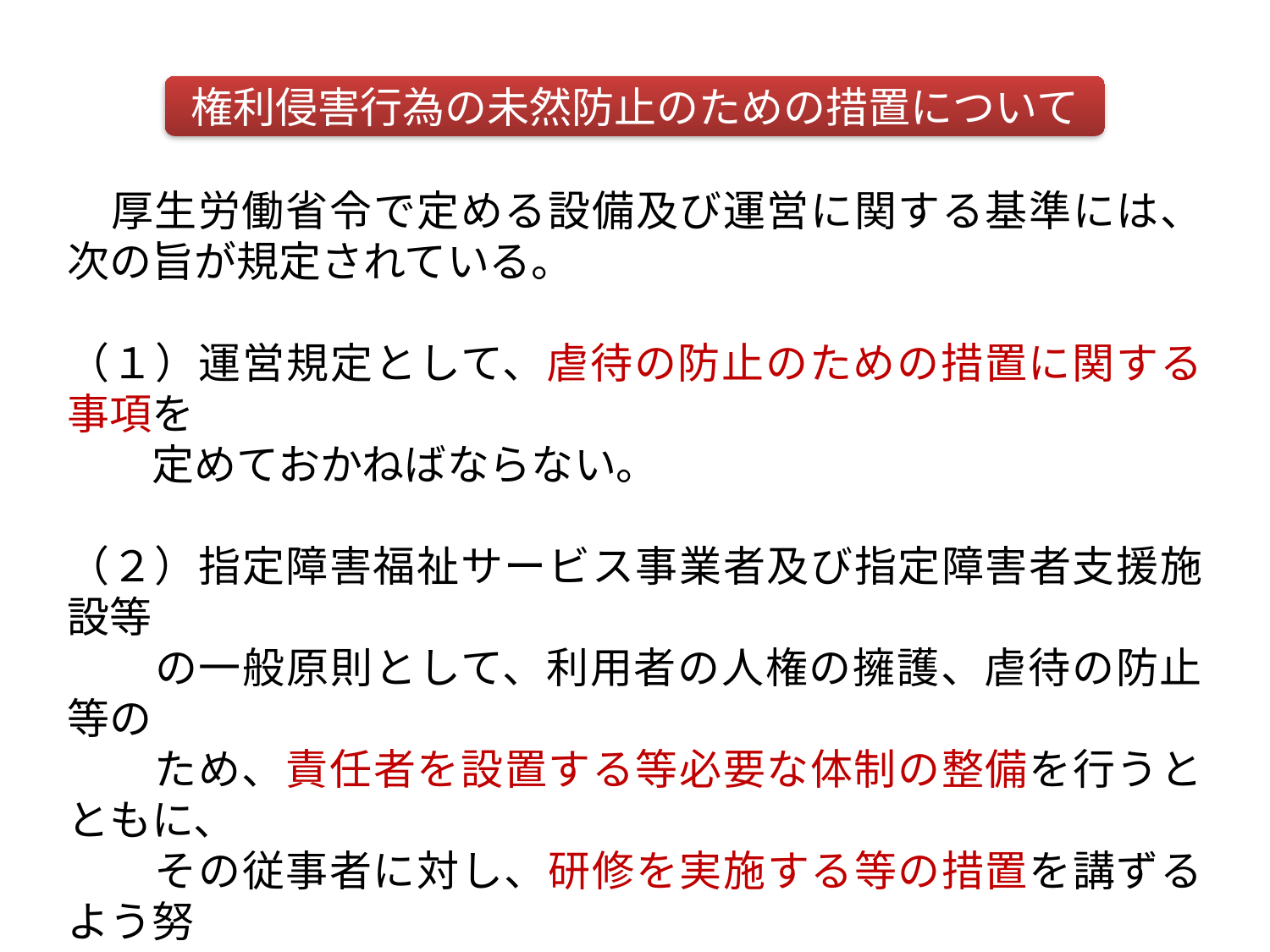

厚生労働省令で定める設備及び運営に関する基準には、次の旨が規定されている。

（１）運営規定として、虐待の防止のための措置に関する事項を
　　定めておかねばならない。

（２）指定障害福祉サービス事業者及び指定障害者支援施設等
　　の一般原則として、利用者の人権の擁護、虐待の防止等の
　　ため、責任者を設置する等必要な体制の整備を行うとともに、
　　その従事者に対し、研修を実施する等の措置を講ずるよう努
　　めなければならない。

（平成２０年３月３１日　厚生労働省社会・援護局障害保健福祉部長通知）
権利侵害行為の未然防止のための措置について